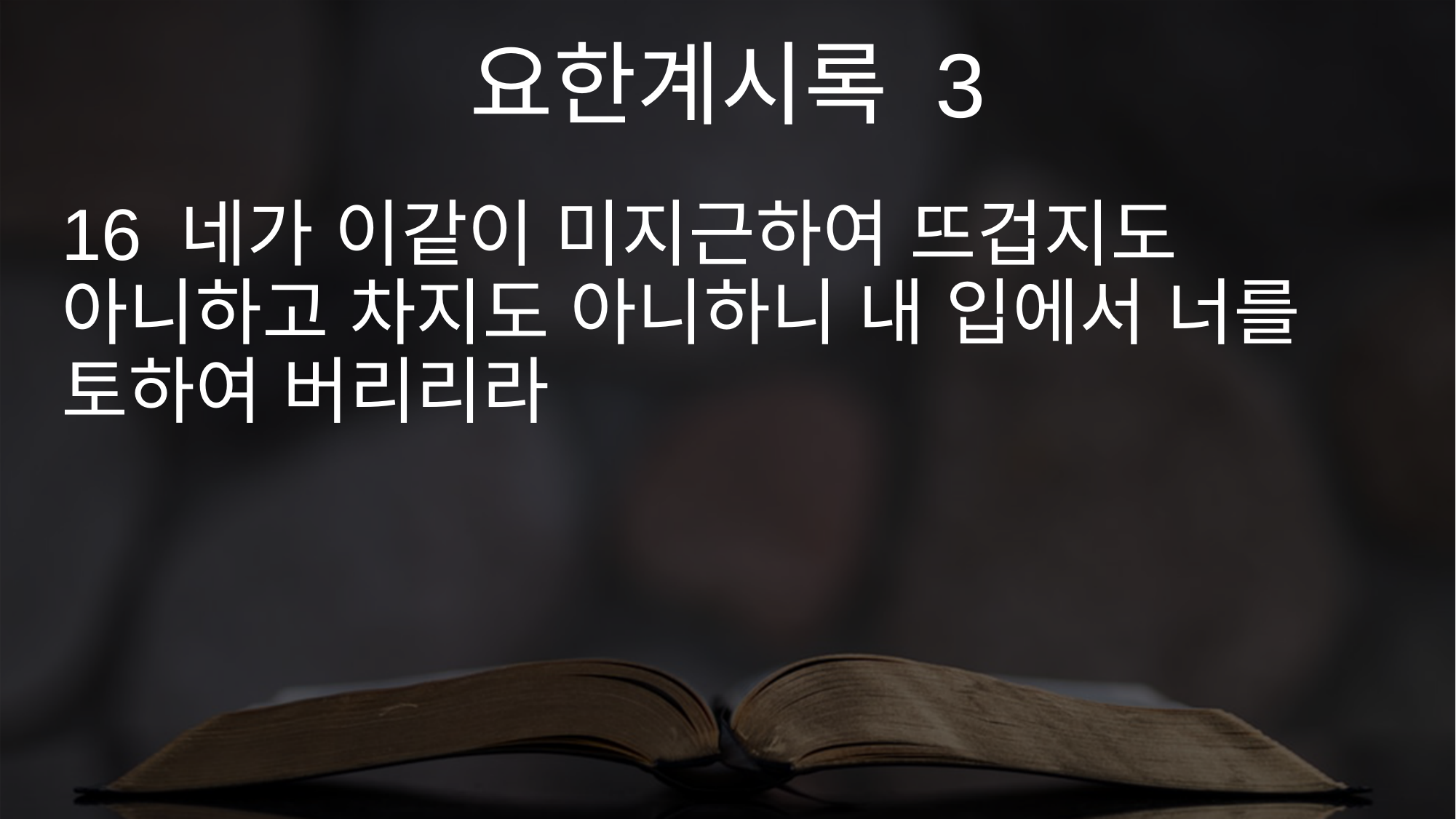

요한계시록 3
16 네가 이같이 미지근하여 뜨겁지도 아니하고 차지도 아니하니 내 입에서 너를 토하여 버리리라